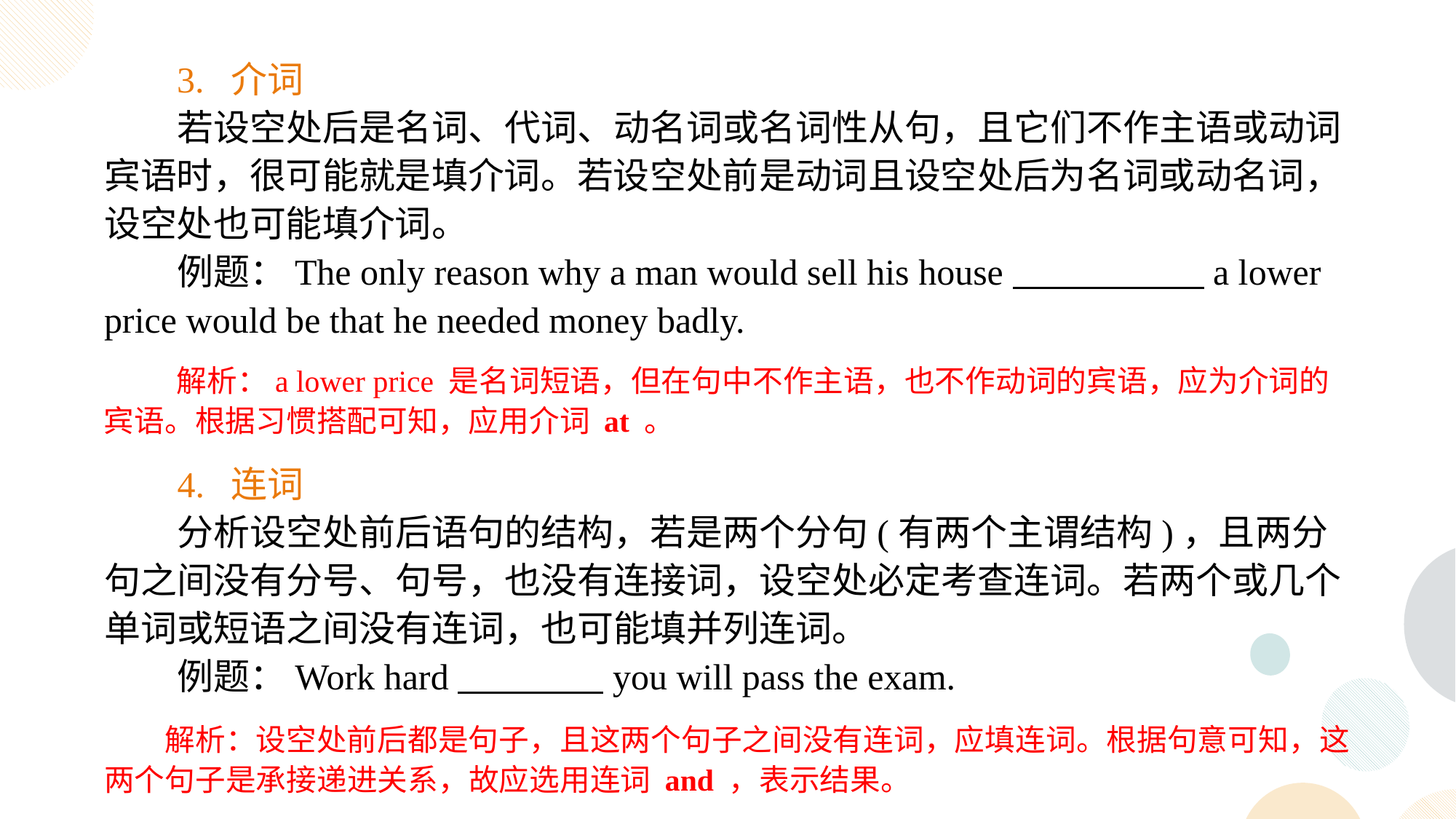

3.  介词
若设空处后是名词、代词、动名词或名词性从句，且它们不作主语或动词宾语时，很可能就是填介词。若设空处前是动词且设空处后为名词或动名词，设空处也可能填介词。
例题：The only reason why a man would sell his house                       a lower price would be that he needed money badly.
解析：a lower price 是名词短语，但在句中不作主语，也不作动词的宾语，应为介词的宾语。根据习惯搭配可知，应用介词 at 。
4.  连词
分析设空处前后语句的结构，若是两个分句(有两个主谓结构)，且两分句之间没有分号、句号，也没有连接词，设空处必定考查连词。若两个或几个单词或短语之间没有连词，也可能填并列连词。
例题：Work hard                  you will pass the exam.

解析：设空处前后都是句子，且这两个句子之间没有连词，应填连词。根据句意可知，这两个句子是承接递进关系，故应选用连词 and ，表示结果。